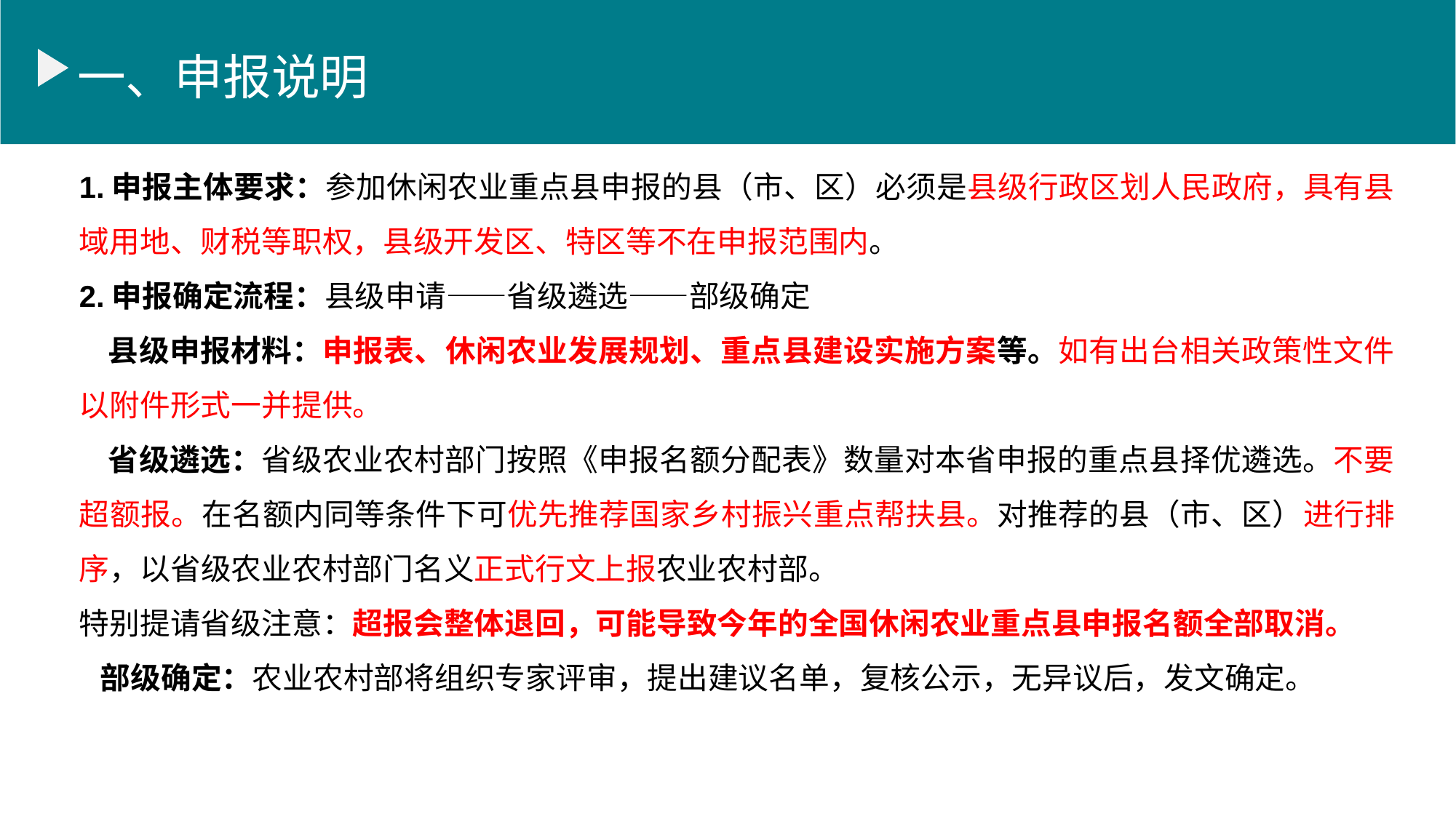

一、申报说明

1.申报主体要求：参加休闲农业重点县申报的县（市、区）必须是县级行政区划人民政府，具有县域用地、财税等职权，县级开发区、特区等不在申报范围内。
2.申报确定流程：县级申请——省级遴选——部级确定
   县级申报材料：申报表、休闲农业发展规划、重点县建设实施方案等。如有出台相关政策性文件以附件形式一并提供。
   省级遴选：省级农业农村部门按照《申报名额分配表》数量对本省申报的重点县择优遴选。不要超额报。在名额内同等条件下可优先推荐国家乡村振兴重点帮扶县。对推荐的县（市、区）进行排序，以省级农业农村部门名义正式行文上报农业农村部。
特别提请省级注意：超报会整体退回，可能导致今年的全国休闲农业重点县申报名额全部取消。
  部级确定：农业农村部将组织专家评审，提出建议名单，复核公示，无异议后，发文确定。